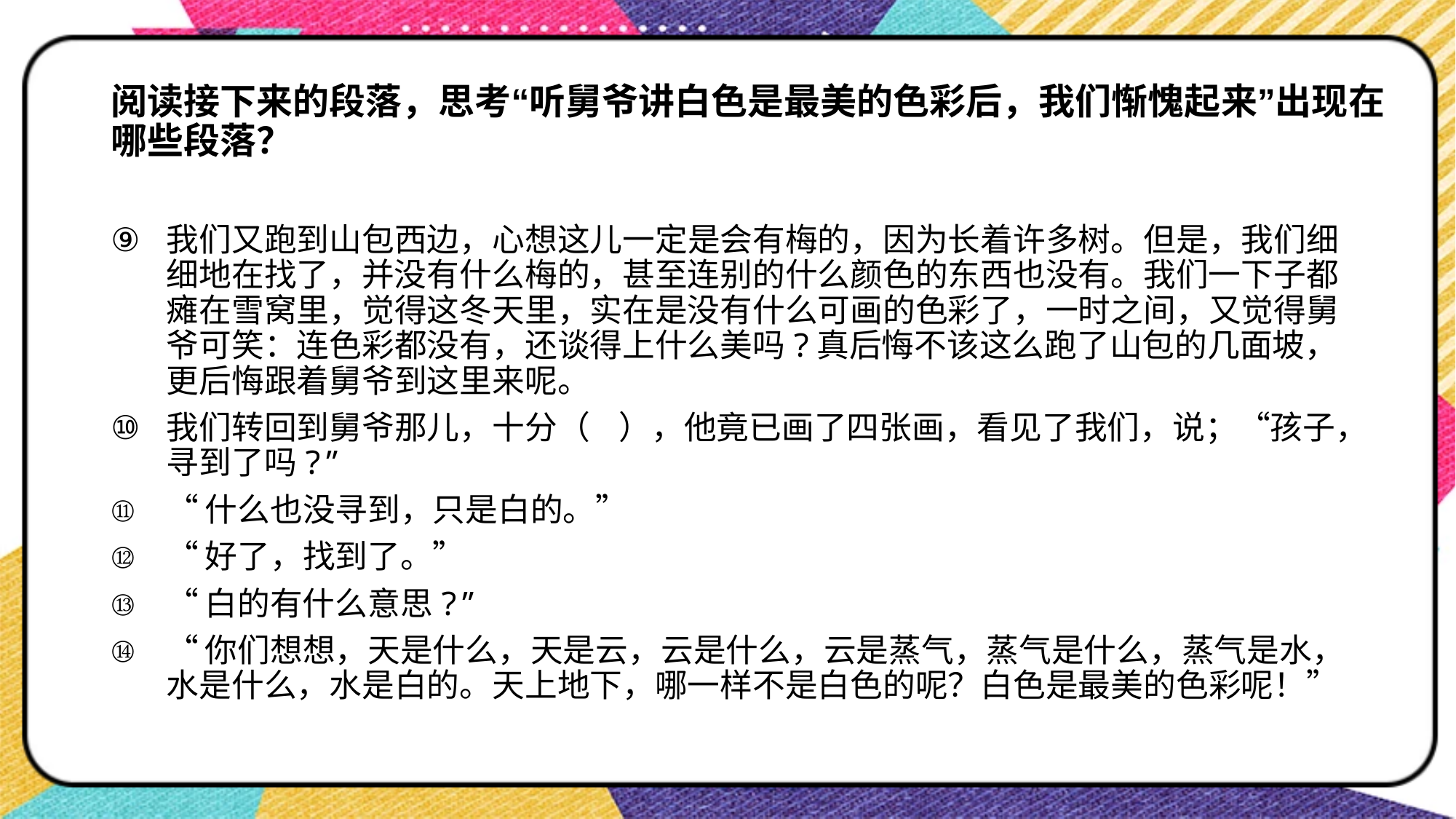

# 阅读接下来的段落，思考“听舅爷讲白色是最美的色彩后，我们惭愧起来”出现在哪些段落？
我们又跑到山包西边，心想这儿一定是会有梅的，因为长着许多树。但是，我们细细地在找了，并没有什么梅的，甚至连别的什么颜色的东西也没有。我们一下子都瘫在雪窝里，觉得这冬天里，实在是没有什么可画的色彩了，一时之间，又觉得舅爷可笑：连色彩都没有，还谈得上什么美吗?真后悔不该这么跑了山包的几面坡，更后悔跟着舅爷到这里来呢。
我们转回到舅爷那儿，十分（    ），他竟已画了四张画，看见了我们，说；“孩子，寻到了吗?”
“什么也没寻到，只是白的。”
“好了，找到了。”
“白的有什么意思?”
“你们想想，天是什么，天是云，云是什么，云是蒸气，蒸气是什么，蒸气是水，水是什么，水是白的。天上地下，哪一样不是白色的呢？白色是最美的色彩呢！”